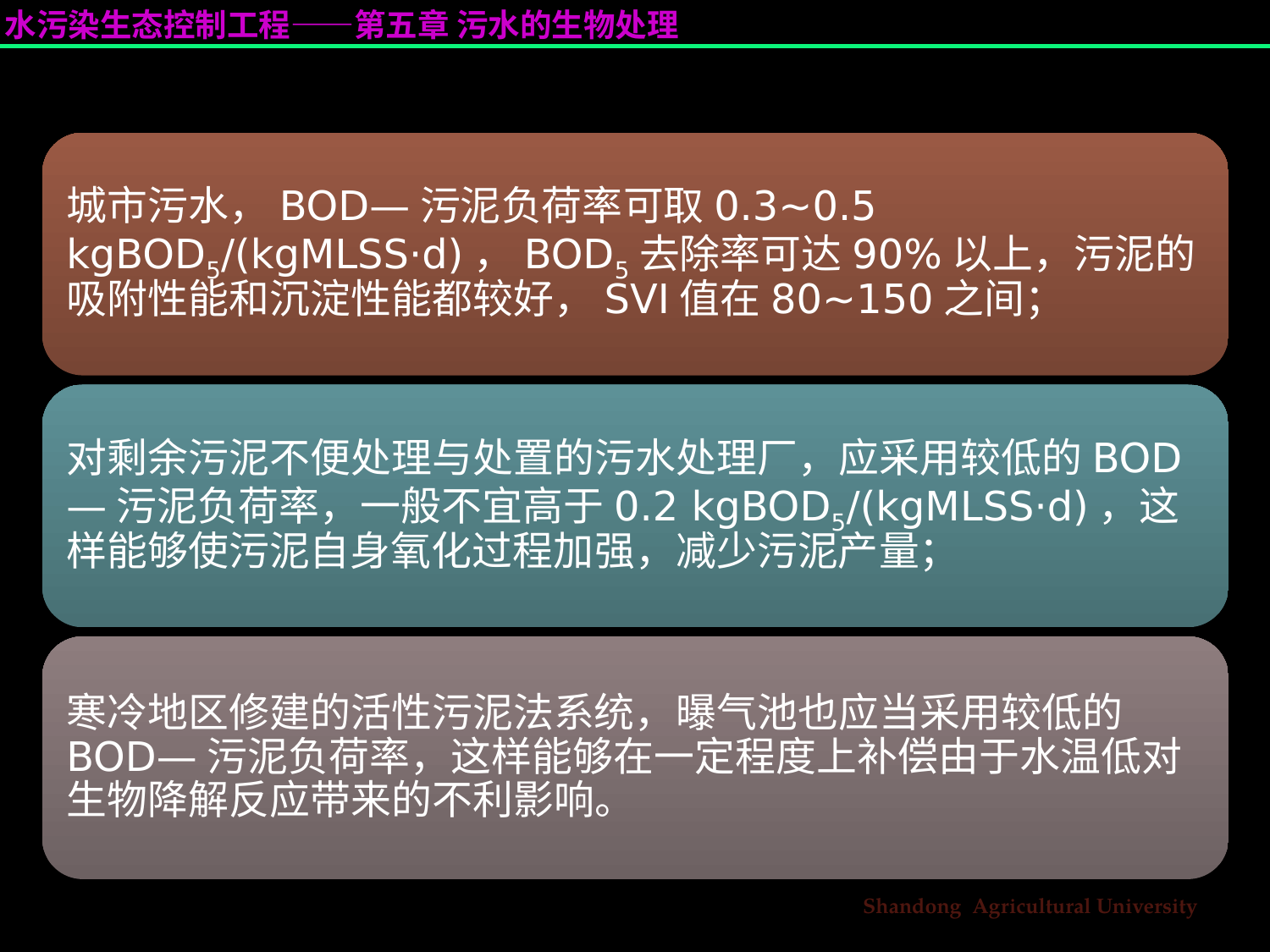

城市污水，BOD—污泥负荷率可取0.3~0.5 kgBOD5/(kgMLSS·d)，BOD5去除率可达90%以上，污泥的吸附性能和沉淀性能都较好，SVI值在80~150之间；
对剩余污泥不便处理与处置的污水处理厂，应采用较低的BOD—污泥负荷率，一般不宜高于0.2 kgBOD5/(kgMLSS·d)，这样能够使污泥自身氧化过程加强，减少污泥产量；
寒冷地区修建的活性污泥法系统，曝气池也应当采用较低的BOD—污泥负荷率，这样能够在一定程度上补偿由于水温低对生物降解反应带来的不利影响。